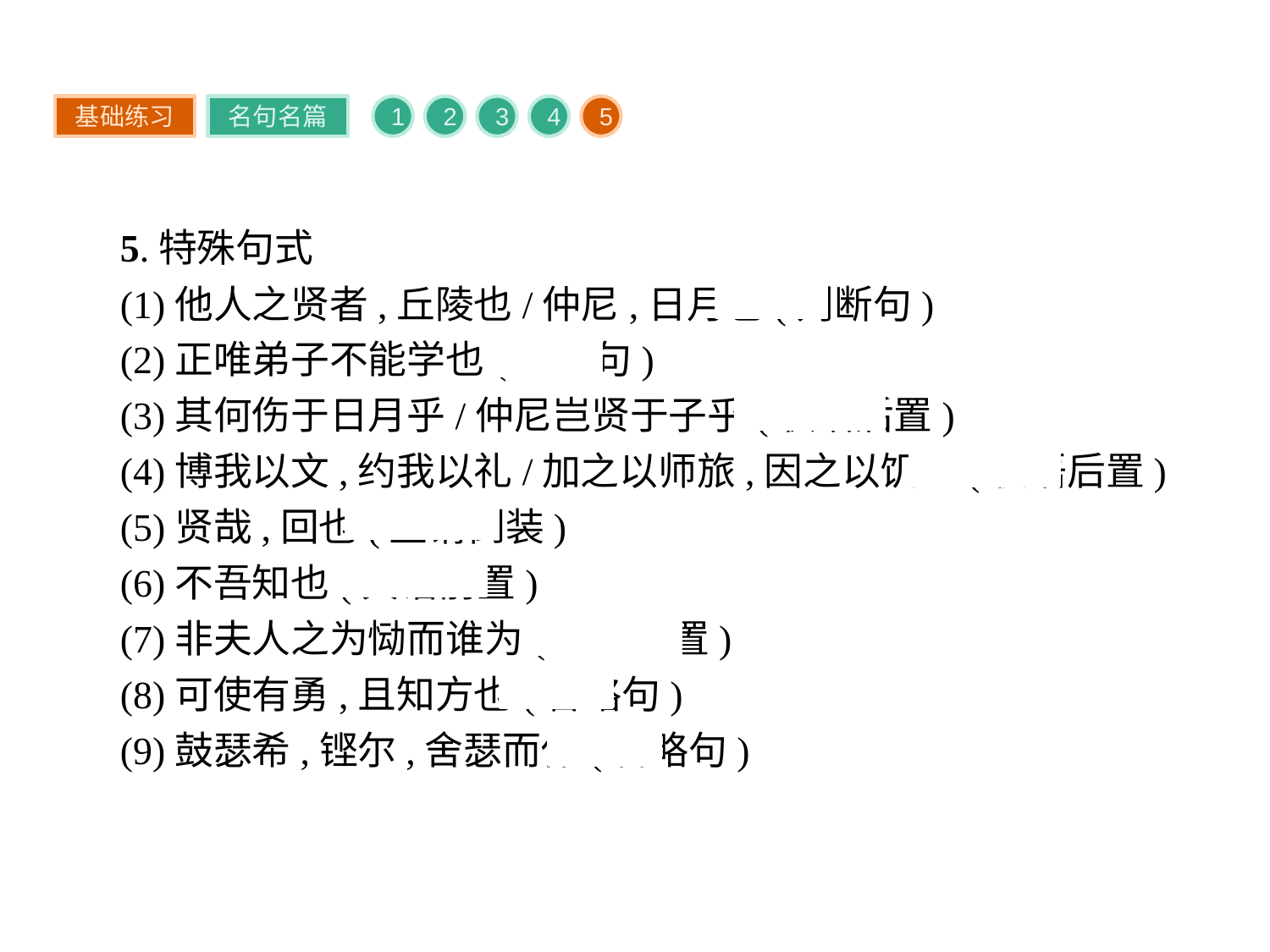

基础练习
名句名篇
1
2
3
4
5
5.特殊句式
(1)他人之贤者,丘陵也/仲尼,日月也(判断句)
(2)正唯弟子不能学也(判断句)
(3)其何伤于日月乎/仲尼岂贤于子乎(状语后置)
(4)博我以文,约我以礼/加之以师旅,因之以饥馑(状语后置)
(5)贤哉,回也(主谓倒装)
(6)不吾知也(宾语前置)
(7)非夫人之为恸而谁为(宾语前置)
(8)可使有勇,且知方也(省略句)
(9)鼓瑟希,铿尔,舍瑟而作(省略句)